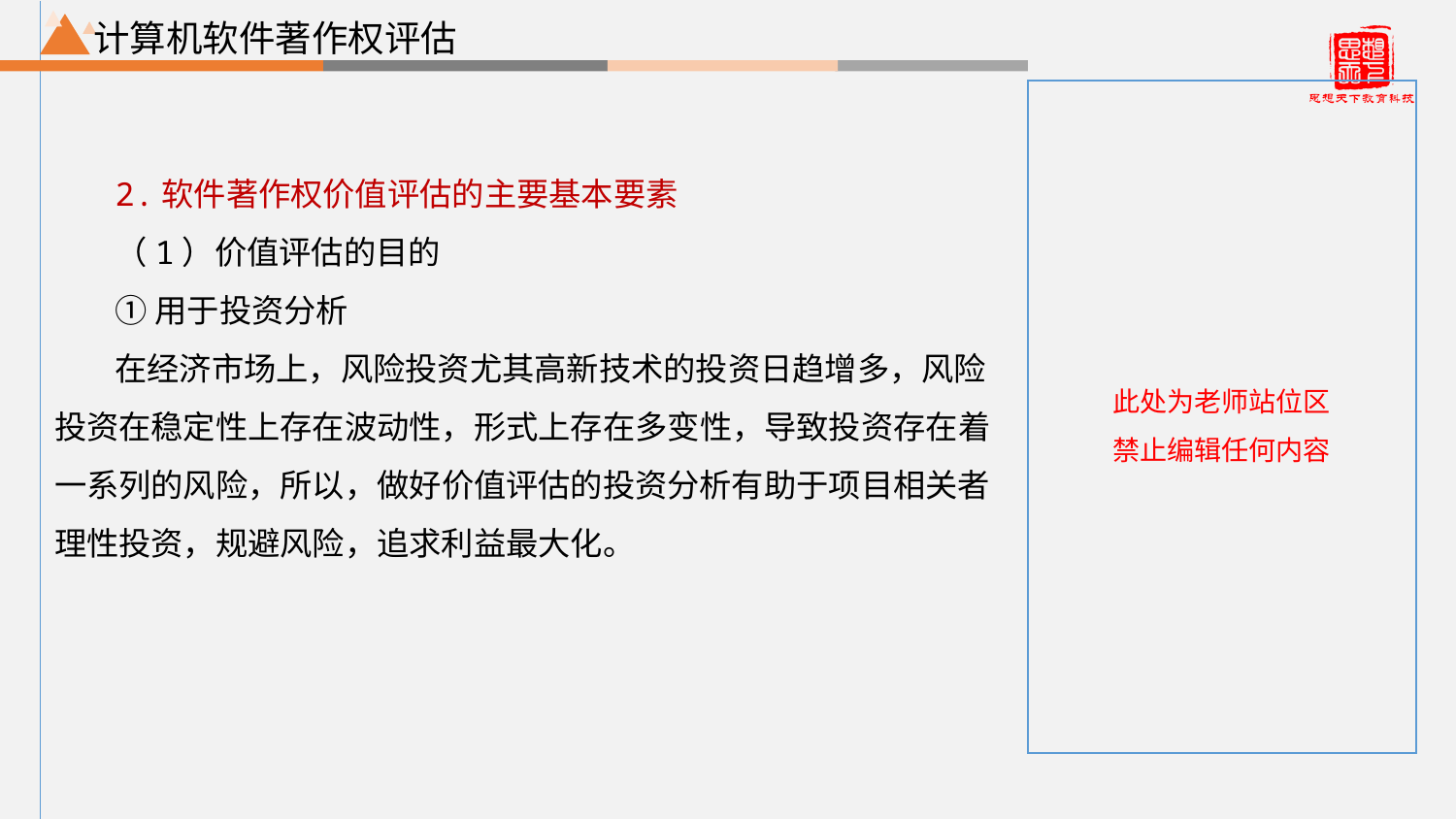

计算机软件著作权评估
2.软件著作权价值评估的主要基本要素
（1）价值评估的目的
①用于投资分析
在经济市场上，风险投资尤其高新技术的投资日趋增多，风险投资在稳定性上存在波动性，形式上存在多变性，导致投资存在着一系列的风险，所以，做好价值评估的投资分析有助于项目相关者理性投资，规避风险，追求利益最大化。

15